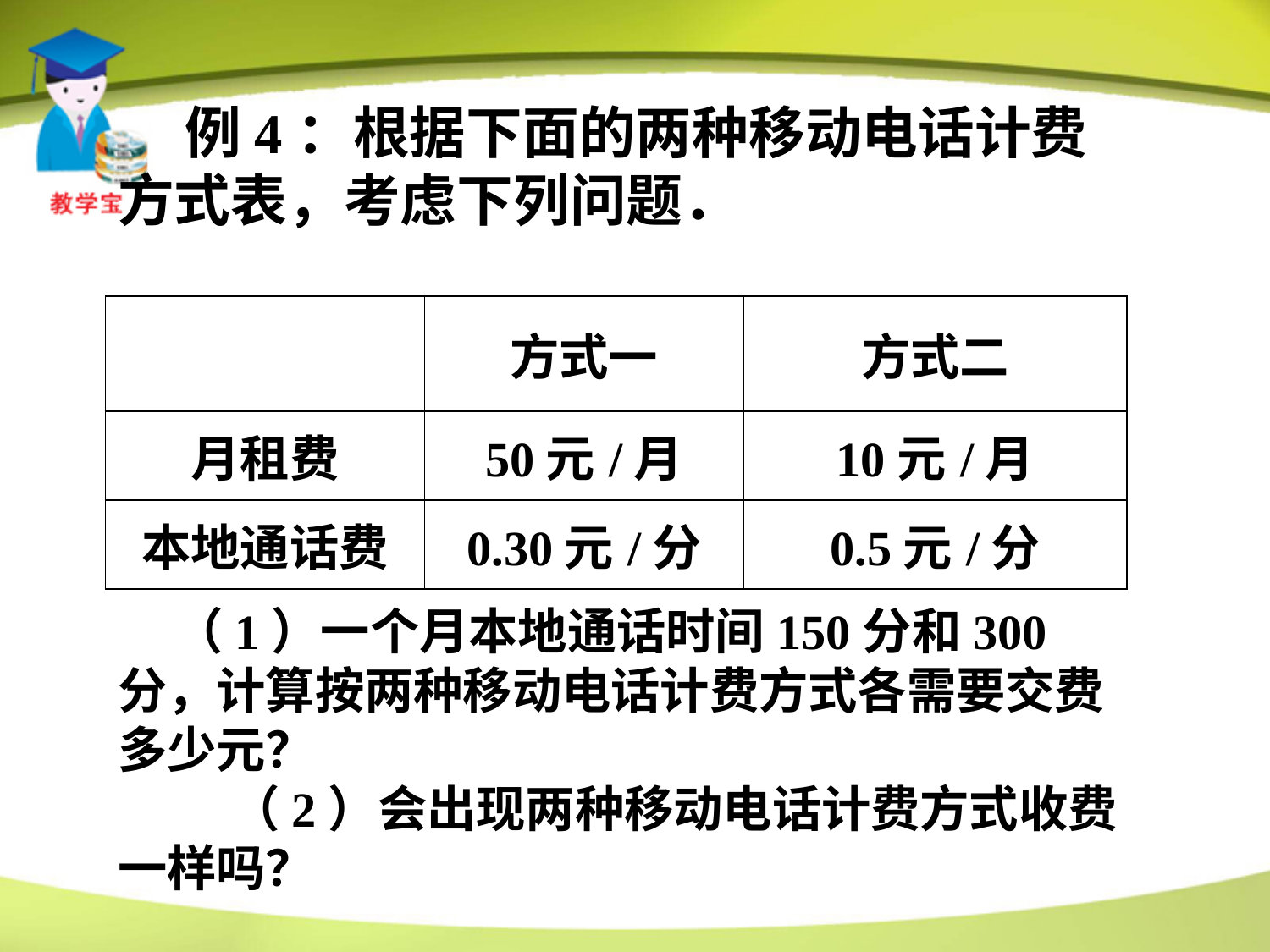

例4：根据下面的两种移动电话计费方式表，考虑下列问题．
|  | 方式一 | 方式二 |
| --- | --- | --- |
| 月租费 | 50元/月 | 10元/月 |
| 本地通话费 | 0.30元/分 | 0.5元/分 |
    （1）一个月本地通话时间150分和300分，计算按两种移动电话计费方式各需要交费多少元？
         （2）会出现两种移动电话计费方式收费一样吗？